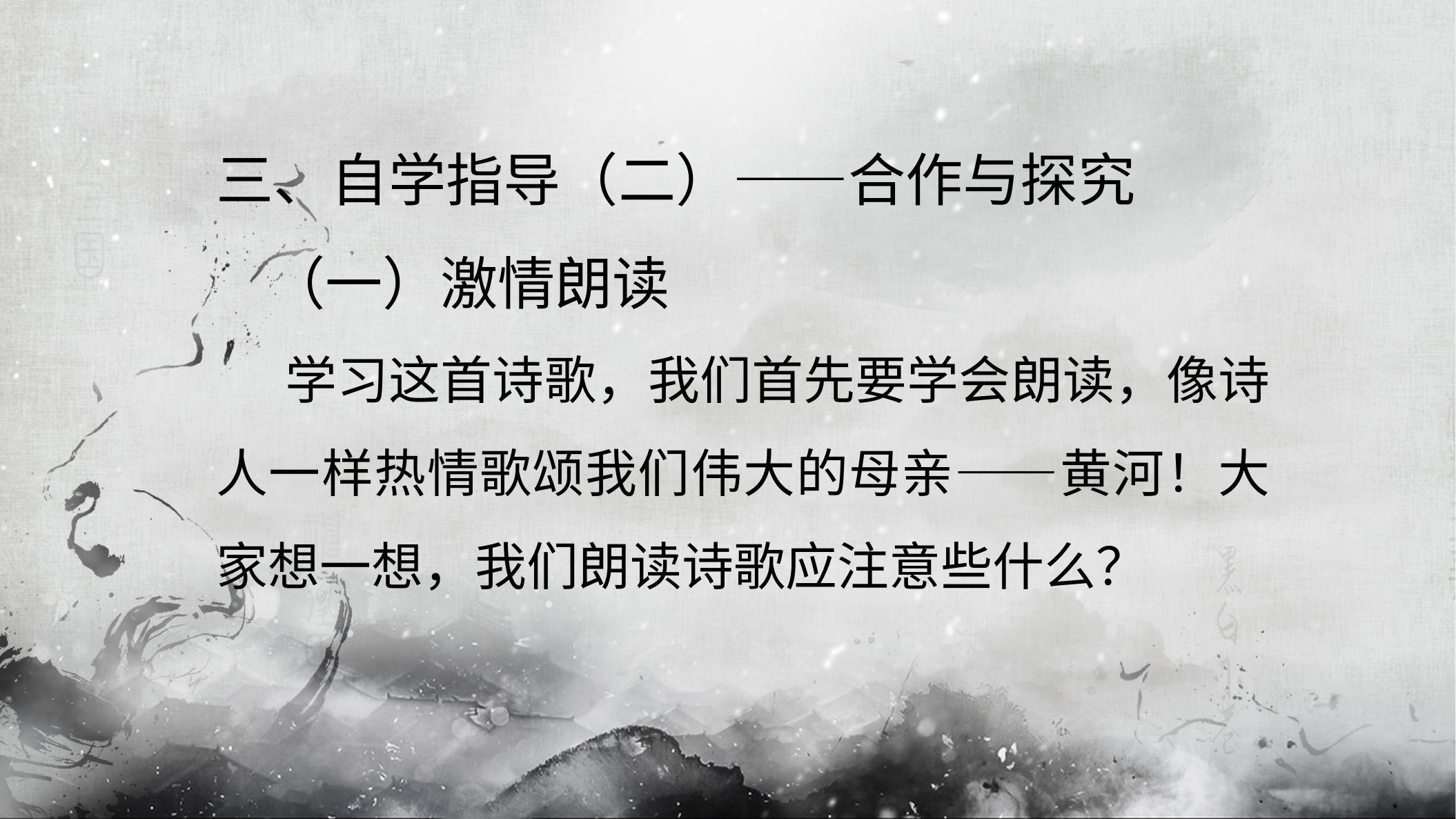

三、自学指导（二）——合作与探究
（一）激情朗读
学习这首诗歌，我们首先要学会朗读，像诗人一样热情歌颂我们伟大的母亲——黄河！大家想一想，我们朗读诗歌应注意些什么？